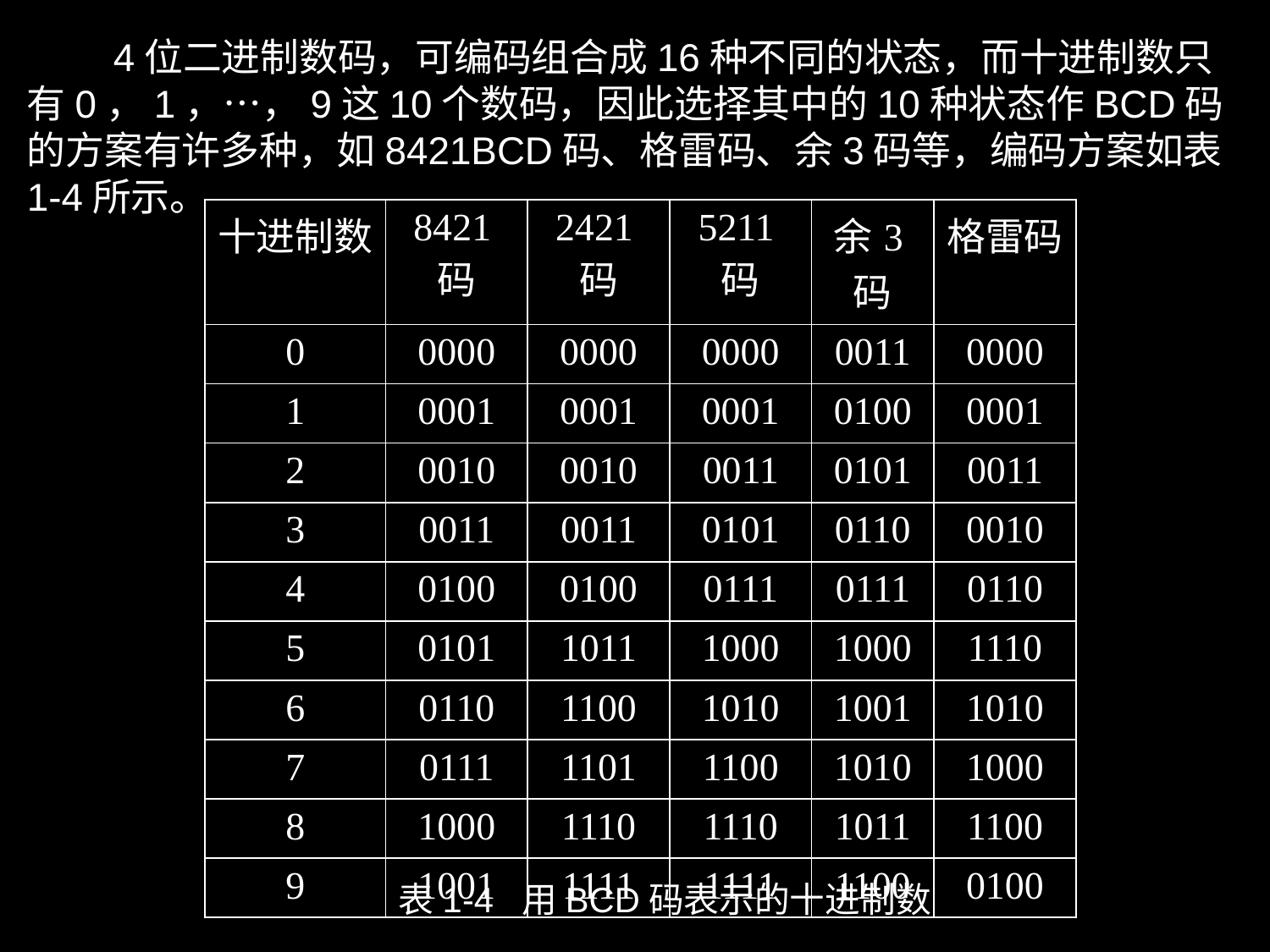

4位二进制数码，可编码组合成16种不同的状态，而十进制数只有0，1，…，9这10个数码，因此选择其中的10种状态作BCD码的方案有许多种，如8421BCD码、格雷码、余3码等，编码方案如表1-4所示。

| 十进制数 | 8421码 | 2421码 | 5211码 | 余3码 | 格雷码 |
| --- | --- | --- | --- | --- | --- |
| 0 | 0000 | 0000 | 0000 | 0011 | 0000 |
| 1 | 0001 | 0001 | 0001 | 0100 | 0001 |
| 2 | 0010 | 0010 | 0011 | 0101 | 0011 |
| 3 | 0011 | 0011 | 0101 | 0110 | 0010 |
| 4 | 0100 | 0100 | 0111 | 0111 | 0110 |
| 5 | 0101 | 1011 | 1000 | 1000 | 1110 |
| 6 | 0110 | 1100 | 1010 | 1001 | 1010 |
| 7 | 0111 | 1101 | 1100 | 1010 | 1000 |
| 8 | 1000 | 1110 | 1110 | 1011 | 1100 |
| 9 | 1001 | 1111 | 1111 | 1100 | 0100 |
表1-4  用BCD码表示的十进制数